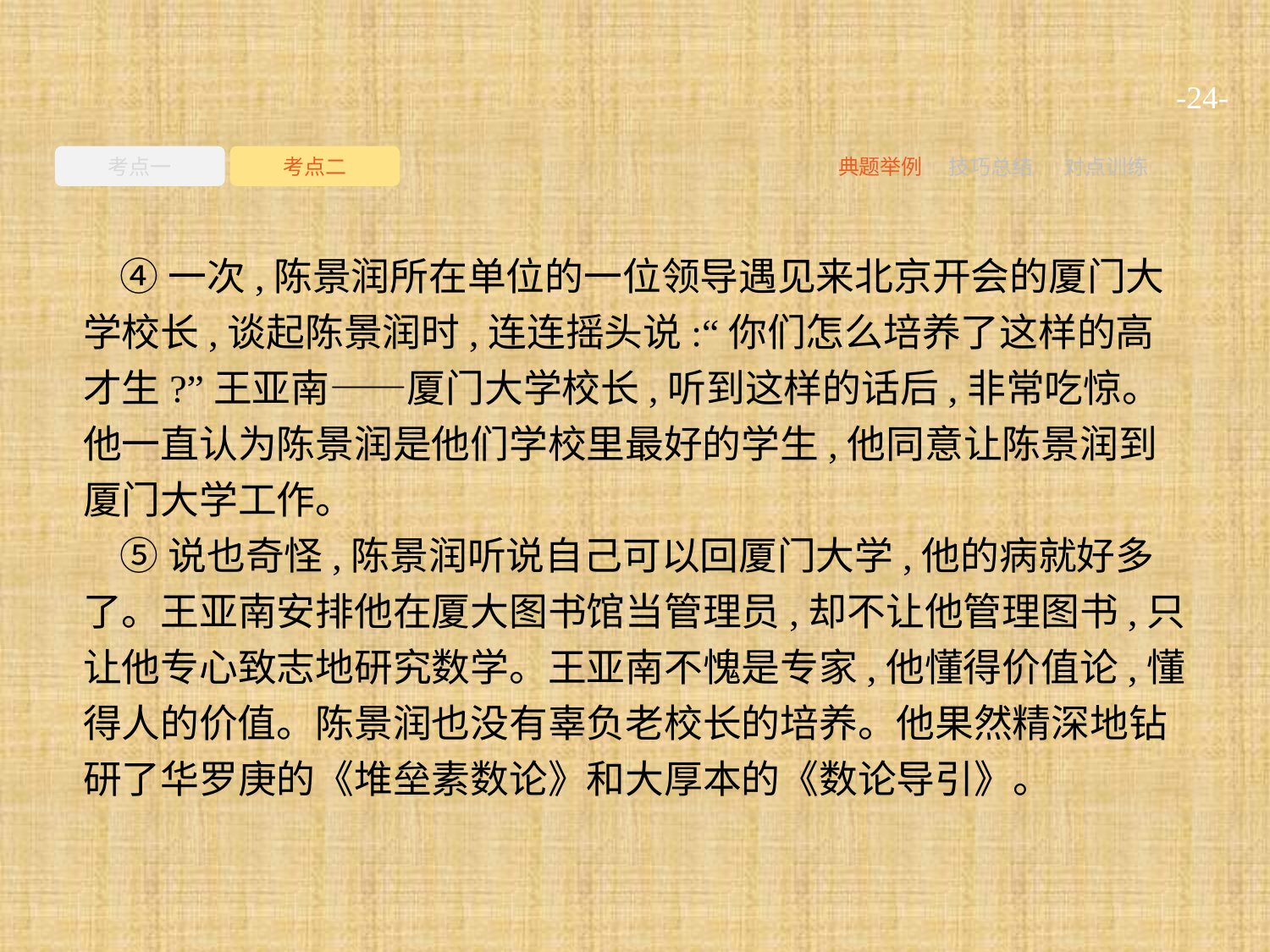

-24-
考点一
考点二
典题举例
技巧总结
对点训练
④一次,陈景润所在单位的一位领导遇见来北京开会的厦门大学校长,谈起陈景润时,连连摇头说:“你们怎么培养了这样的高才生?”王亚南——厦门大学校长,听到这样的话后,非常吃惊。他一直认为陈景润是他们学校里最好的学生,他同意让陈景润到厦门大学工作。
⑤说也奇怪,陈景润听说自己可以回厦门大学,他的病就好多了。王亚南安排他在厦大图书馆当管理员,却不让他管理图书,只让他专心致志地研究数学。王亚南不愧是专家,他懂得价值论,懂得人的价值。陈景润也没有辜负老校长的培养。他果然精深地钻研了华罗庚的《堆垒素数论》和大厚本的《数论导引》。